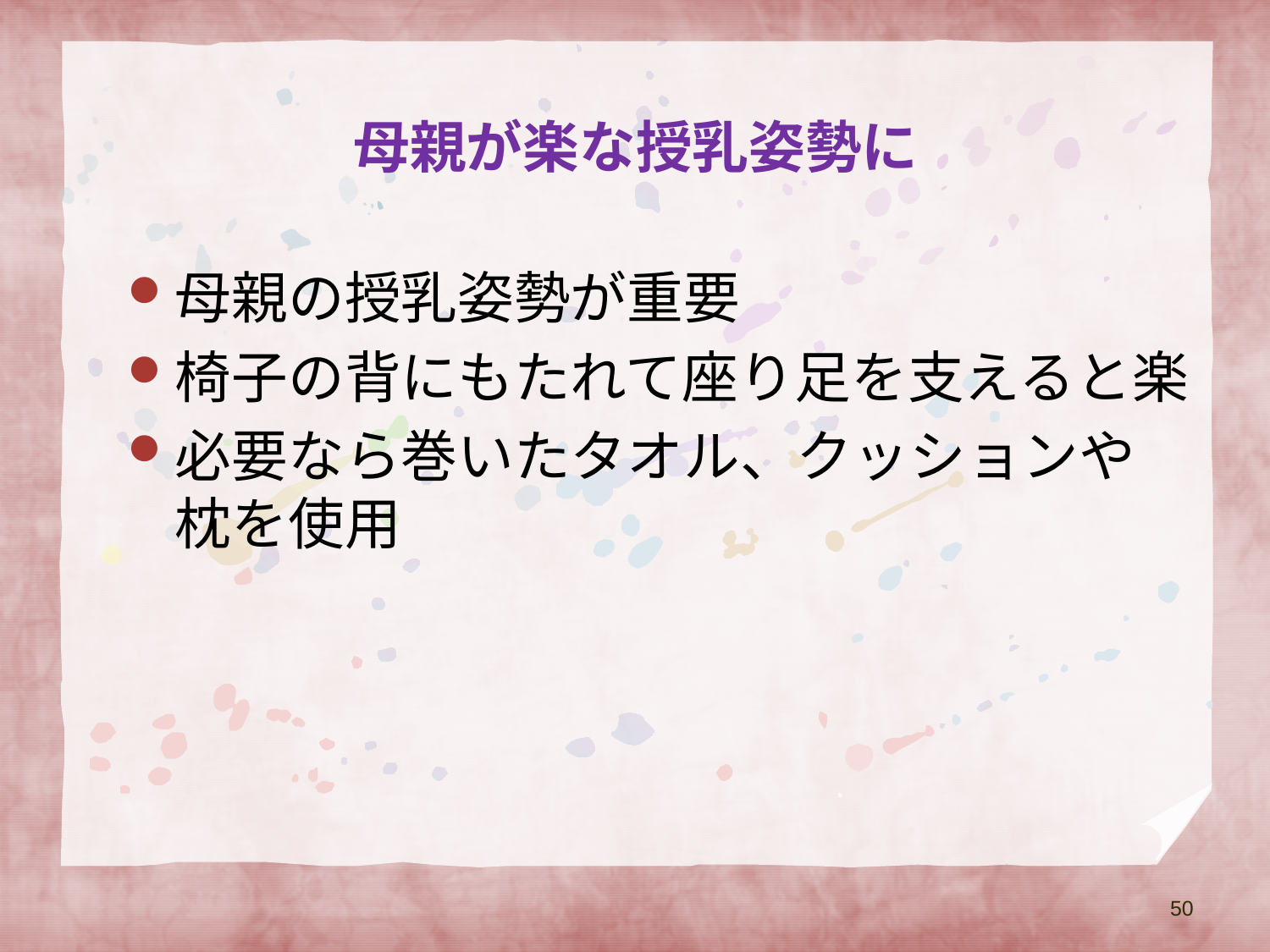

# 母親が楽な授乳姿勢に
母親の授乳姿勢が重要
椅子の背にもたれて座り足を支えると楽
必要なら巻いたタオル、クッションや枕を使用
50